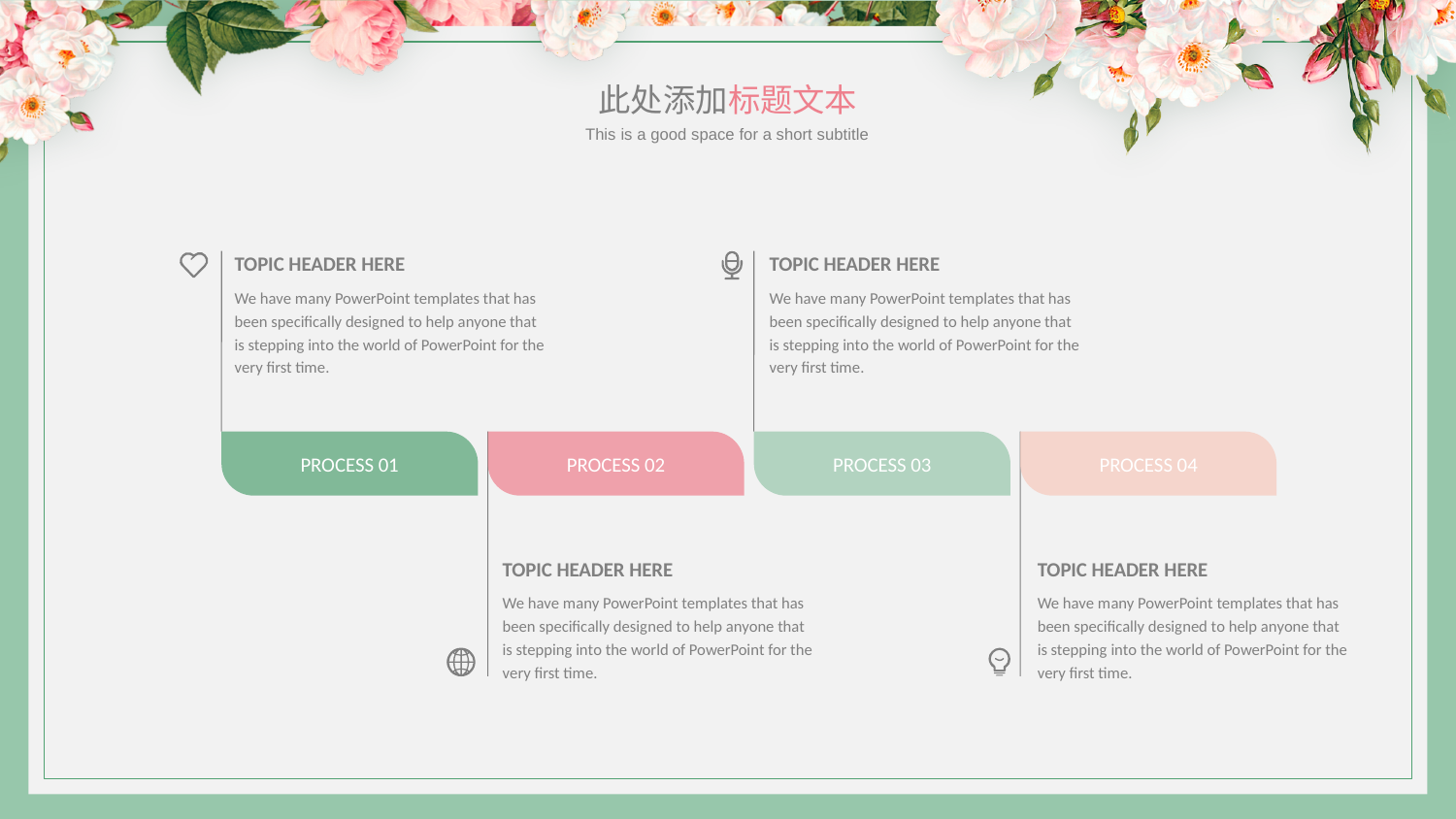

此处添加标题文本
This is a good space for a short subtitle

TOPIC HEADER HERE

TOPIC HEADER HERE

We have many PowerPoint templates that has been specifically designed to help anyone that is stepping into the world of PowerPoint for the very first time.
We have many PowerPoint templates that has been specifically designed to help anyone that is stepping into the world of PowerPoint for the very first time.
PROCESS 01

PROCESS 02
PROCESS 03

PROCESS 04
TOPIC HEADER HERE
TOPIC HEADER HERE
We have many PowerPoint templates that has been specifically designed to help anyone that is stepping into the world of PowerPoint for the very first time.
We have many PowerPoint templates that has been specifically designed to help anyone that is stepping into the world of PowerPoint for the very first time.